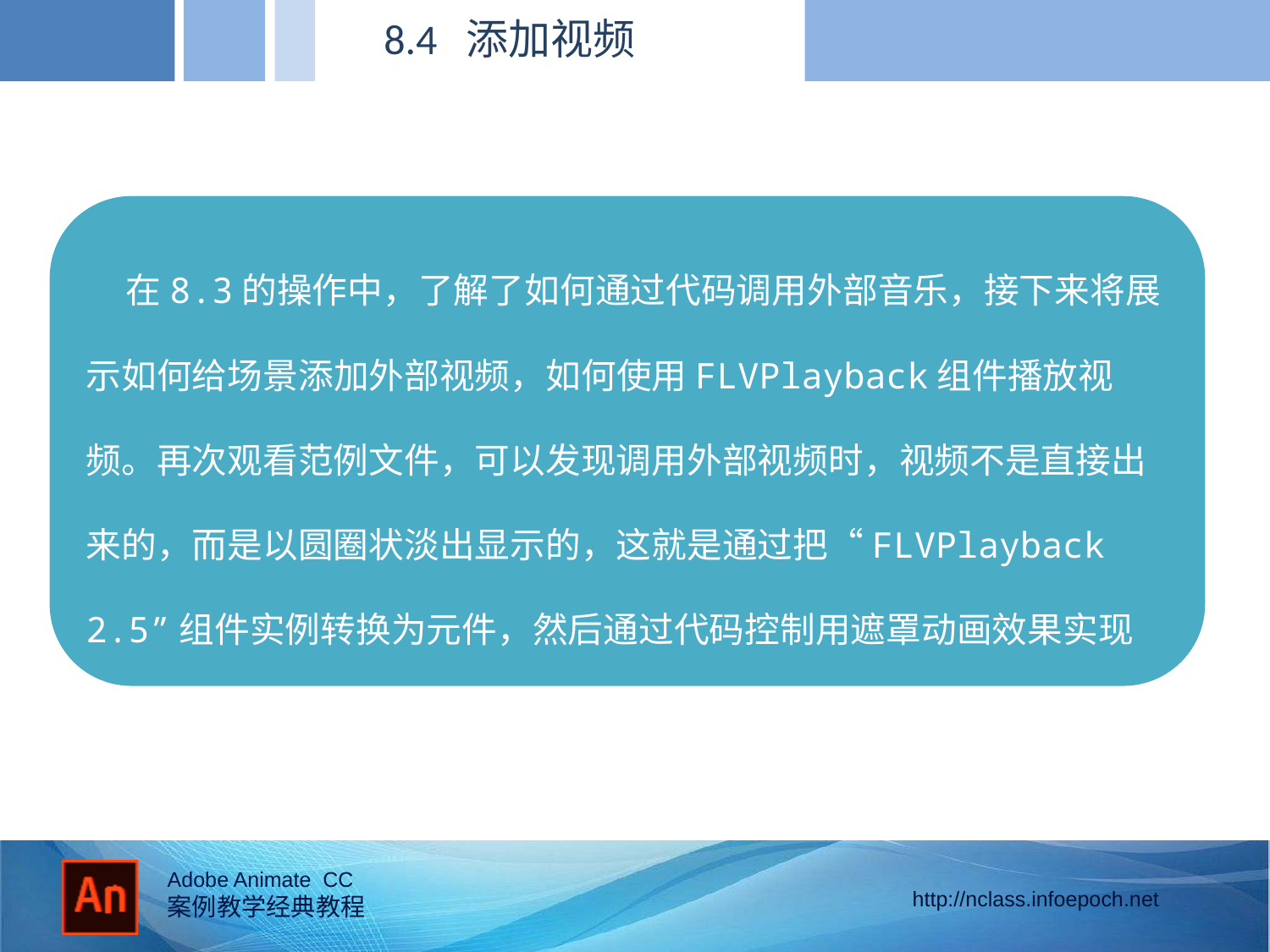

8.4  添加视频
    在8.3的操作中，了解了如何通过代码调用外部音乐，接下来将展示如何给场景添加外部视频，如何使用FLVPlayback组件播放视频。再次观看范例文件，可以发现调用外部视频时，视频不是直接出来的，而是以圆圈状淡出显示的，这就是通过把“FLVPlayback 2.5”组件实例转换为元件，然后通过代码控制用遮罩动画效果实现的。